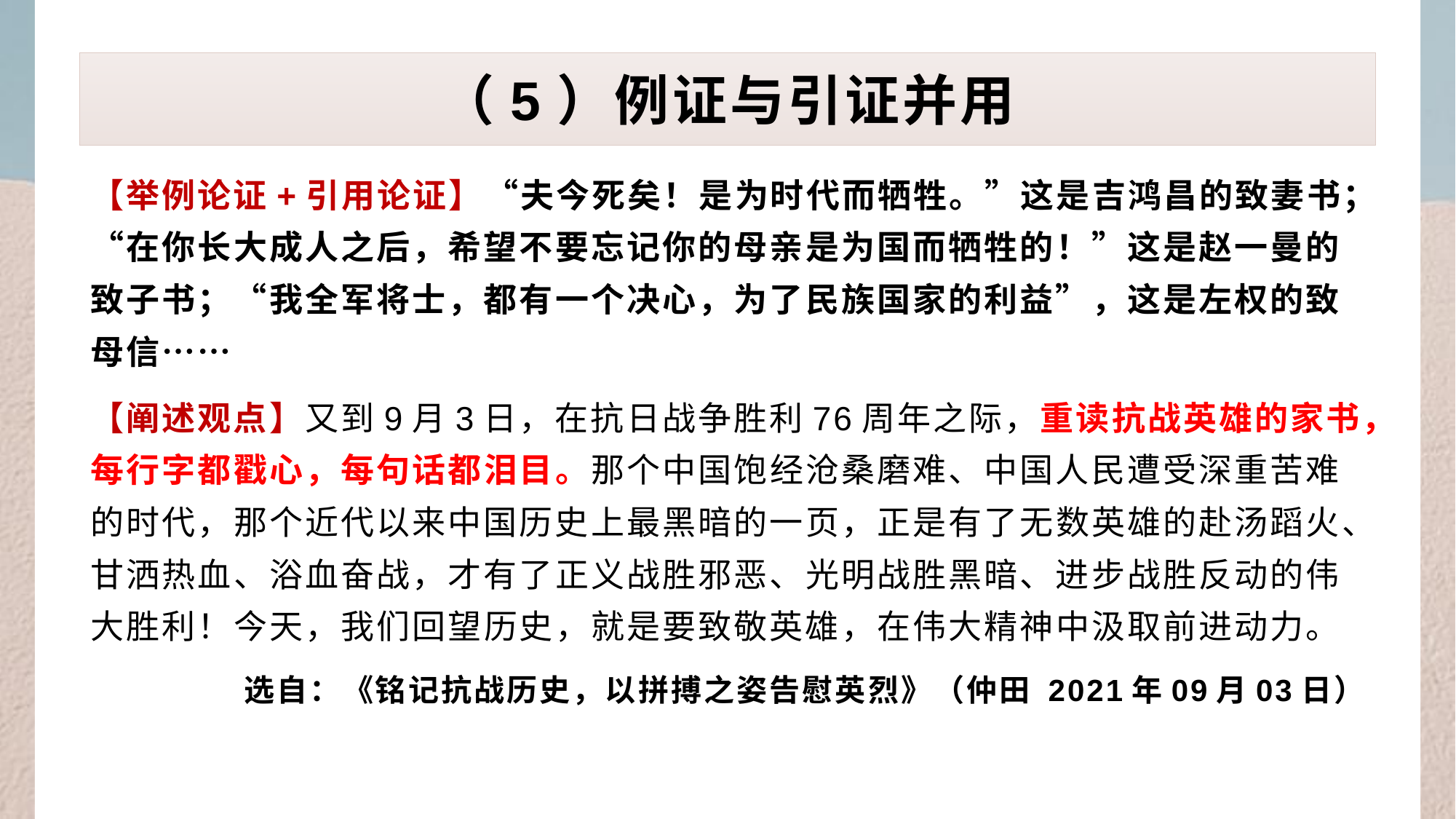

# （5）例证与引证并用
【举例论证+引用论证】“夫今死矣！是为时代而牺牲。”这是吉鸿昌的致妻书；“在你长大成人之后，希望不要忘记你的母亲是为国而牺牲的！”这是赵一曼的致子书；“我全军将士，都有一个决心，为了民族国家的利益”，这是左权的致母信……
【阐述观点】又到9月3日，在抗日战争胜利76周年之际，重读抗战英雄的家书，每行字都戳心，每句话都泪目。那个中国饱经沧桑磨难、中国人民遭受深重苦难的时代，那个近代以来中国历史上最黑暗的一页，正是有了无数英雄的赴汤蹈火、甘洒热血、浴血奋战，才有了正义战胜邪恶、光明战胜黑暗、进步战胜反动的伟大胜利！今天，我们回望历史，就是要致敬英雄，在伟大精神中汲取前进动力。
选自：《铭记抗战历史，以拼搏之姿告慰英烈》（仲田 2021年09月03日）